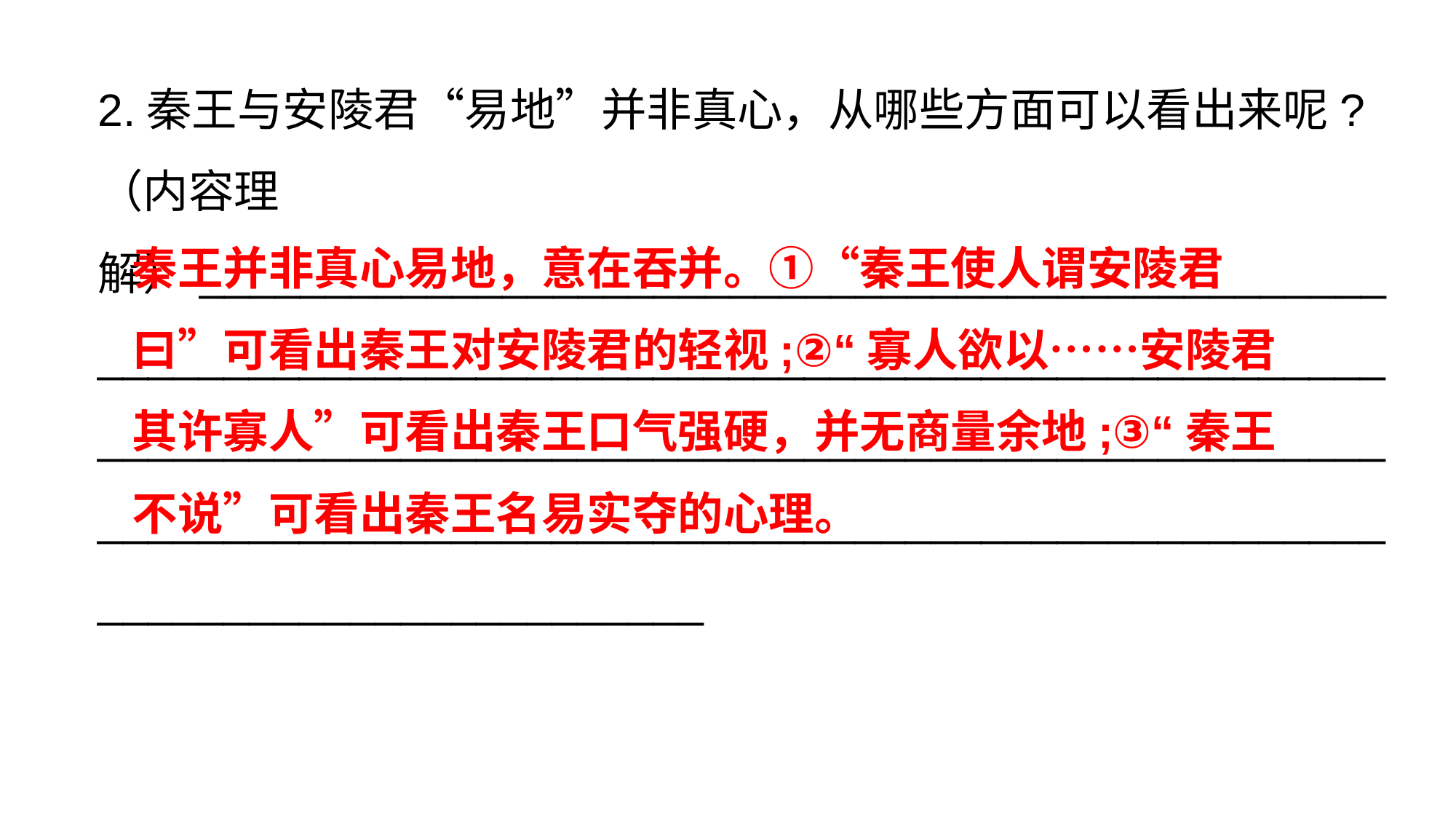

2.秦王与安陵君“易地”并非真心，从哪些方面可以看出来呢?（内容理解）________________________________________________________________________________________________________________________________________________________________________________________________________________________________
秦王并非真心易地，意在吞并。①“秦王使人谓安陵君曰”可看出秦王对安陵君的轻视;②“寡人欲以……安陵君其许寡人”可看出秦王口气强硬，并无商量余地;③“秦王不说”可看出秦王名易实夺的心理。